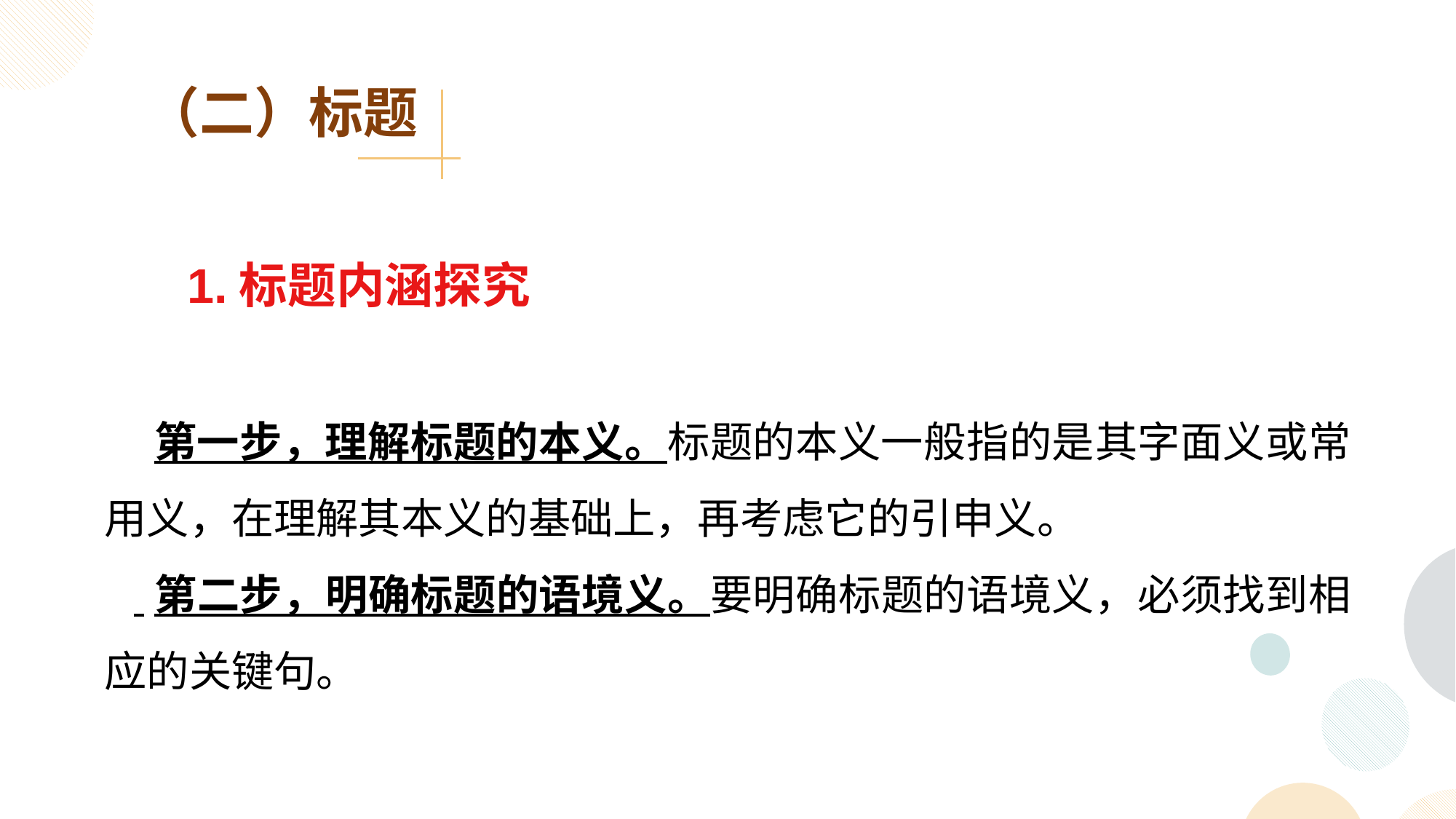

（二）标题
1.标题内涵探究
    第一步，理解标题的本义。标题的本义一般指的是其字面义或常用义，在理解其本义的基础上，再考虑它的引申义。
    第二步，明确标题的语境义。要明确标题的语境义，必须找到相应的关键句。